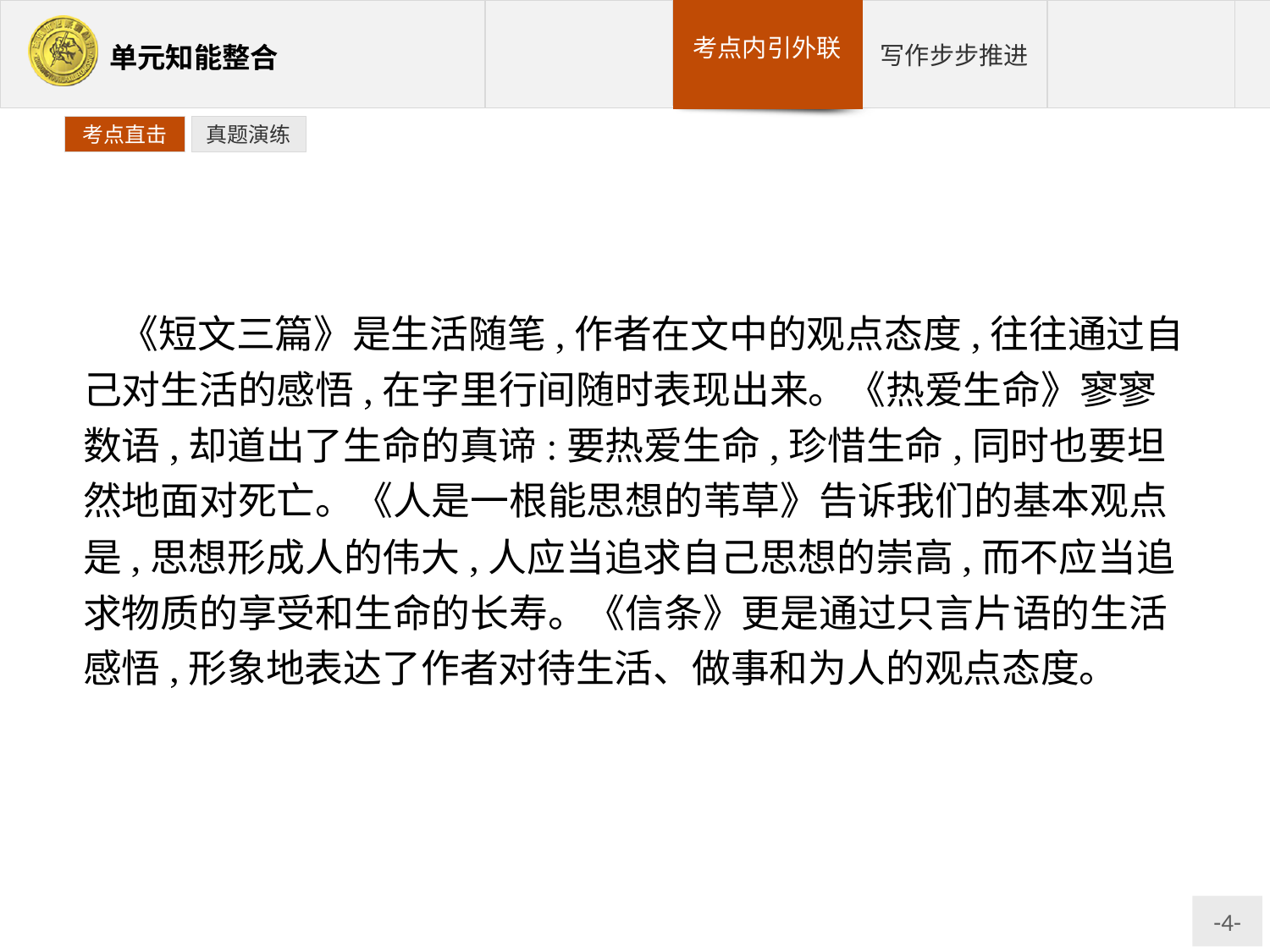

考点直击
真题演练
《短文三篇》是生活随笔,作者在文中的观点态度,往往通过自己对生活的感悟,在字里行间随时表现出来。《热爱生命》寥寥数语,却道出了生命的真谛:要热爱生命,珍惜生命,同时也要坦然地面对死亡。《人是一根能思想的苇草》告诉我们的基本观点是,思想形成人的伟大,人应当追求自己思想的崇高,而不应当追求物质的享受和生命的长寿。《信条》更是通过只言片语的生活感悟,形象地表达了作者对待生活、做事和为人的观点态度。